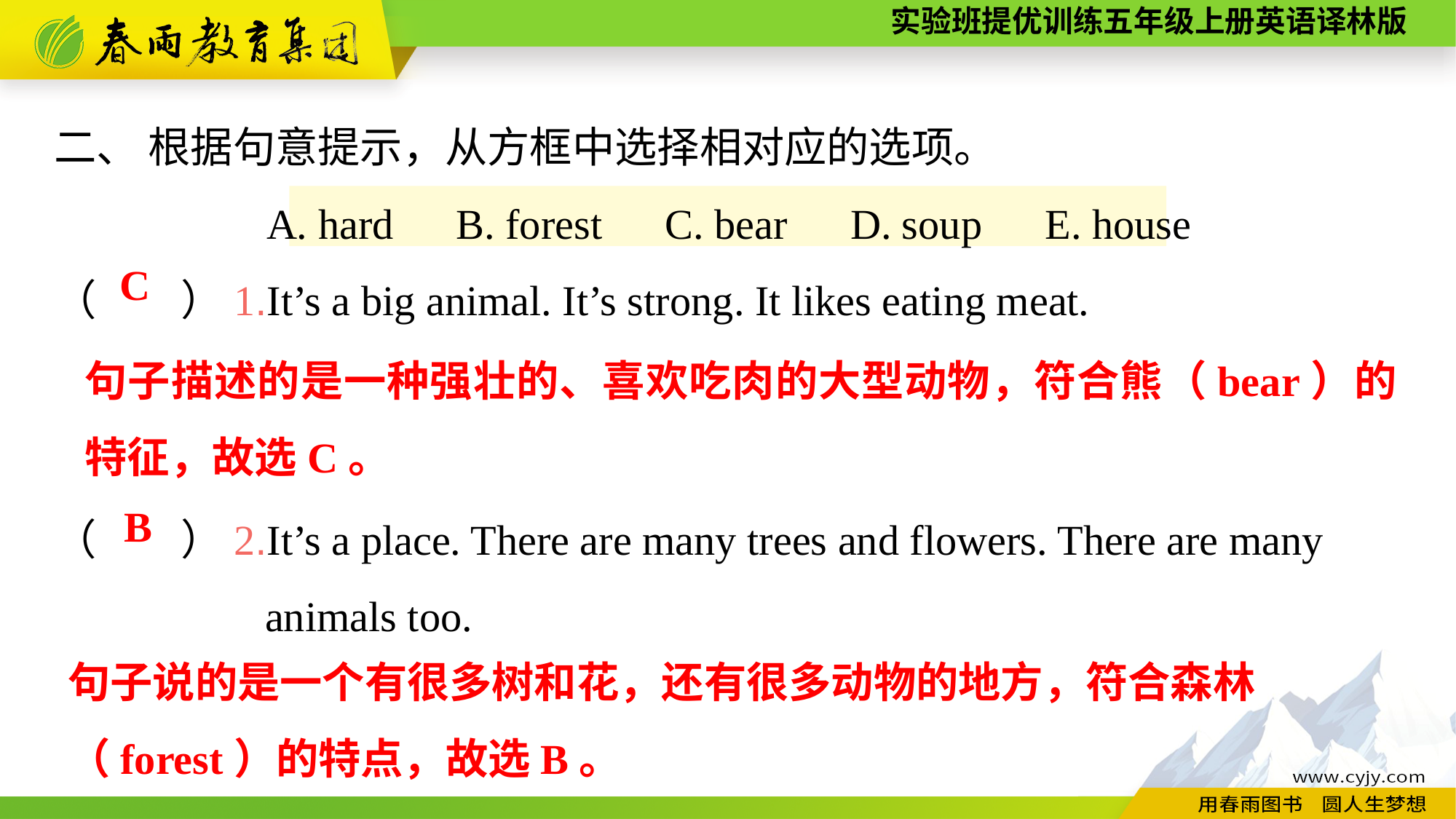

二、 根据句意提示，从方框中选择相对应的选项。
A. hard　B. forest　C. bear　D. soup　E. house
（　　）1.It’s a big animal. It’s strong. It likes eating meat.

（　　）2.It’s a place. There are many trees and flowers. There are many
                    animals too.

C
句子描述的是一种强壮的、喜欢吃肉的大型动物，符合熊（bear）的特征，故选C。
B
句子说的是一个有很多树和花，还有很多动物的地方，符合森林
（forest）的特点，故选B。